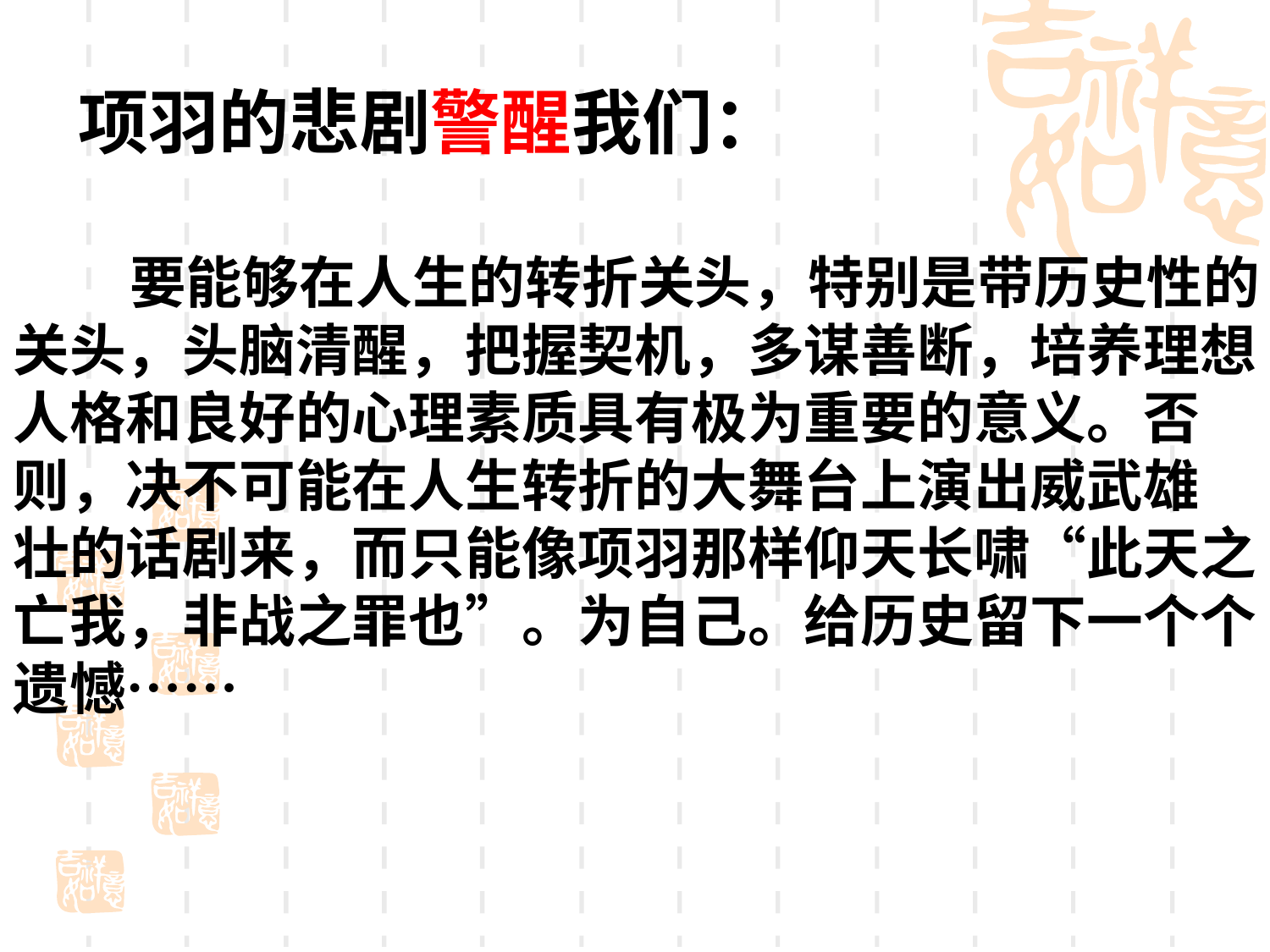

项羽的悲剧警醒我们：

        要能够在人生的转折关头，特别是带历史性的
关头，头脑清醒，把握契机，多谋善断，培养理想
人格和良好的心理素质具有极为重要的意义。否
则，决不可能在人生转折的大舞台上演出威武雄
壮的话剧来，而只能像项羽那样仰天长啸“此天之
亡我，非战之罪也”。为自己。给历史留下一个个
遗憾……